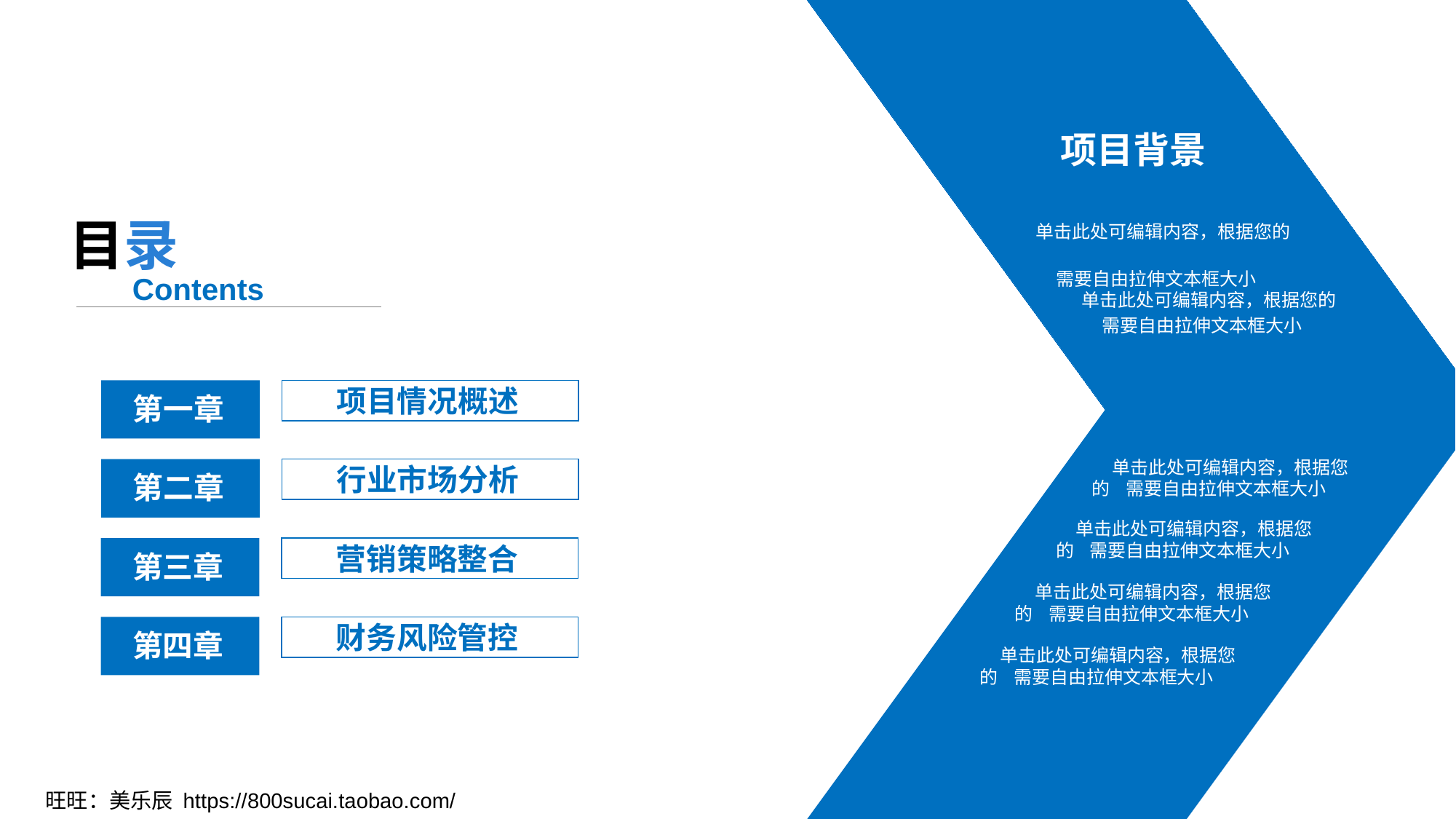

项目背景
目录
单击此处可编辑内容，根据您的
    需要自由拉伸文本框大小
Contents
单击此处可编辑内容，根据您的
    需要自由拉伸文本框大小
项目情况概述

第一章

行业市场分析
    单击此处可编辑内容，根据您的    需要自由拉伸文本框大小

第二章
    单击此处可编辑内容，根据您的    需要自由拉伸文本框大小
营销策略整合

第三章
    单击此处可编辑内容，根据您的    需要自由拉伸文本框大小
财务风险管控

第四章
    单击此处可编辑内容，根据您的    需要自由拉伸文本框大小
旺旺：美乐辰 https://800sucai.taobao.com/